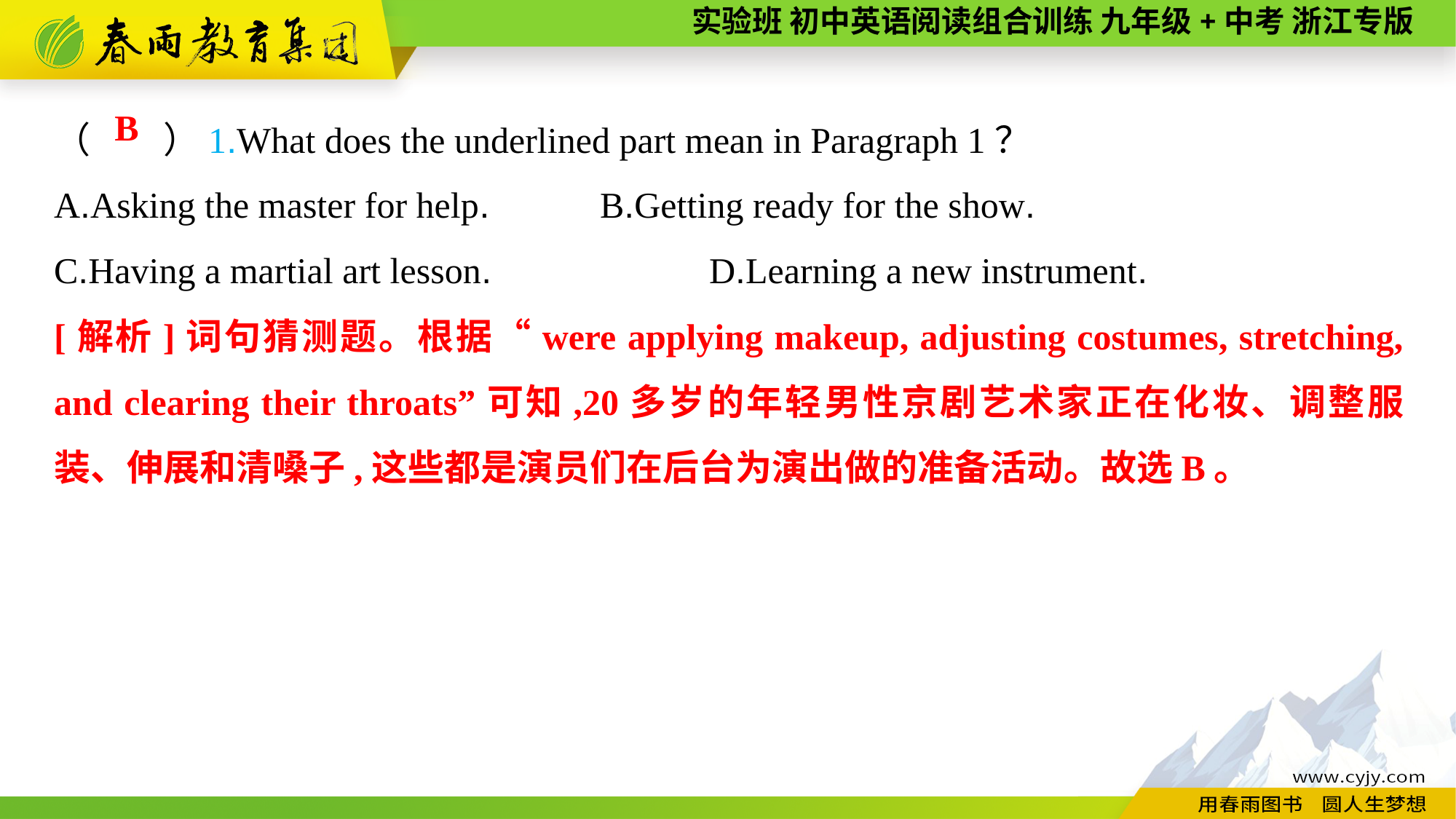

（　　）1.What does the underlined part mean in Paragraph 1？
A.Asking the master for help.		B.Getting ready for the show.
C.Having a martial art lesson.		D.Learning a new instrument.
B
[解析]词句猜测题。根据“were applying makeup, adjusting costumes, stretching, and clearing their throats”可知,20多岁的年轻男性京剧艺术家正在化妆、调整服装、伸展和清嗓子,这些都是演员们在后台为演出做的准备活动。故选B。